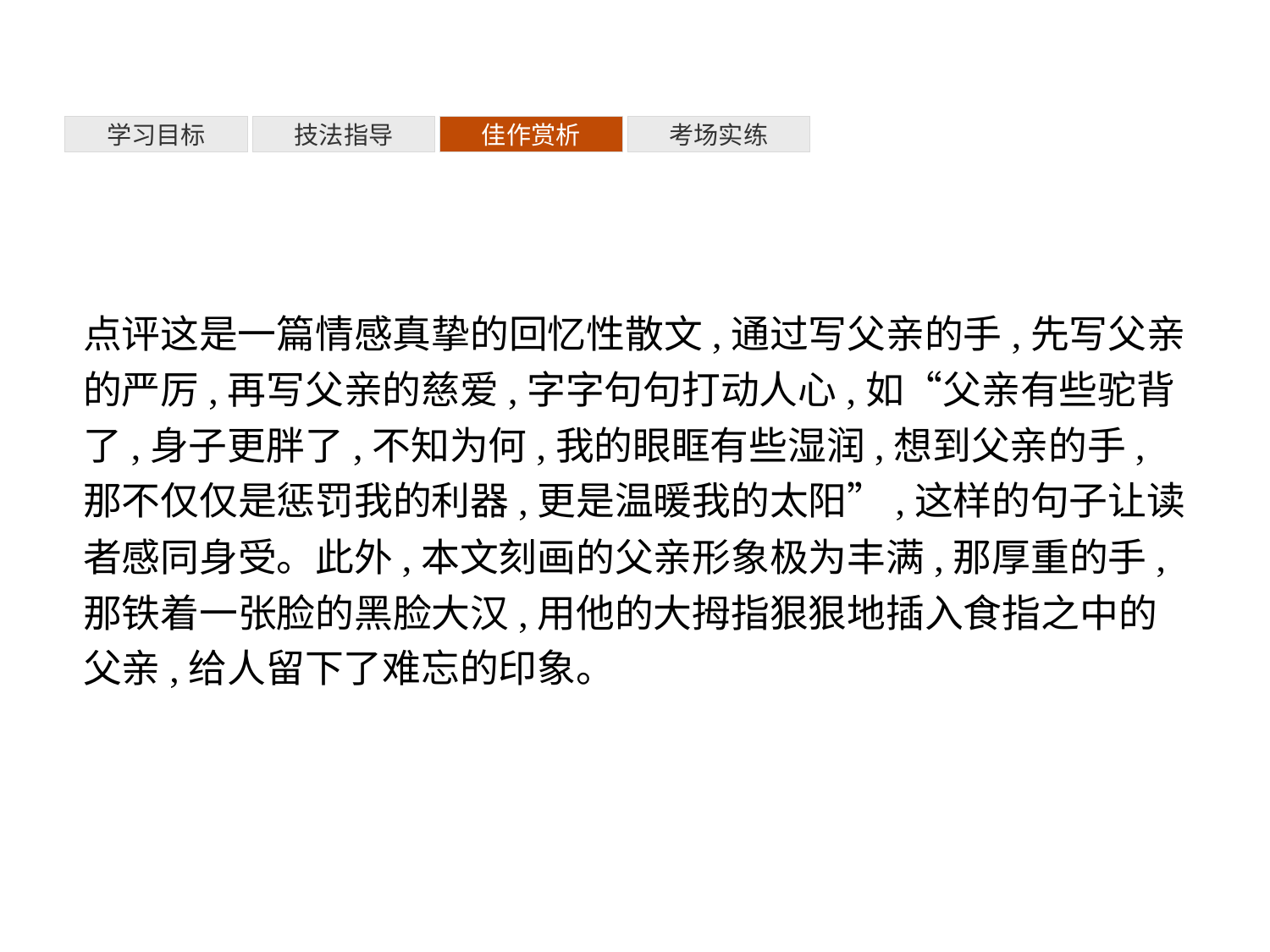

考场实练
学习目标
技法指导
佳作赏析
点评这是一篇情感真挚的回忆性散文,通过写父亲的手,先写父亲的严厉,再写父亲的慈爱,字字句句打动人心,如“父亲有些驼背了,身子更胖了,不知为何,我的眼眶有些湿润,想到父亲的手,那不仅仅是惩罚我的利器,更是温暖我的太阳”,这样的句子让读者感同身受。此外,本文刻画的父亲形象极为丰满,那厚重的手,那铁着一张脸的黑脸大汉,用他的大拇指狠狠地插入食指之中的父亲,给人留下了难忘的印象。